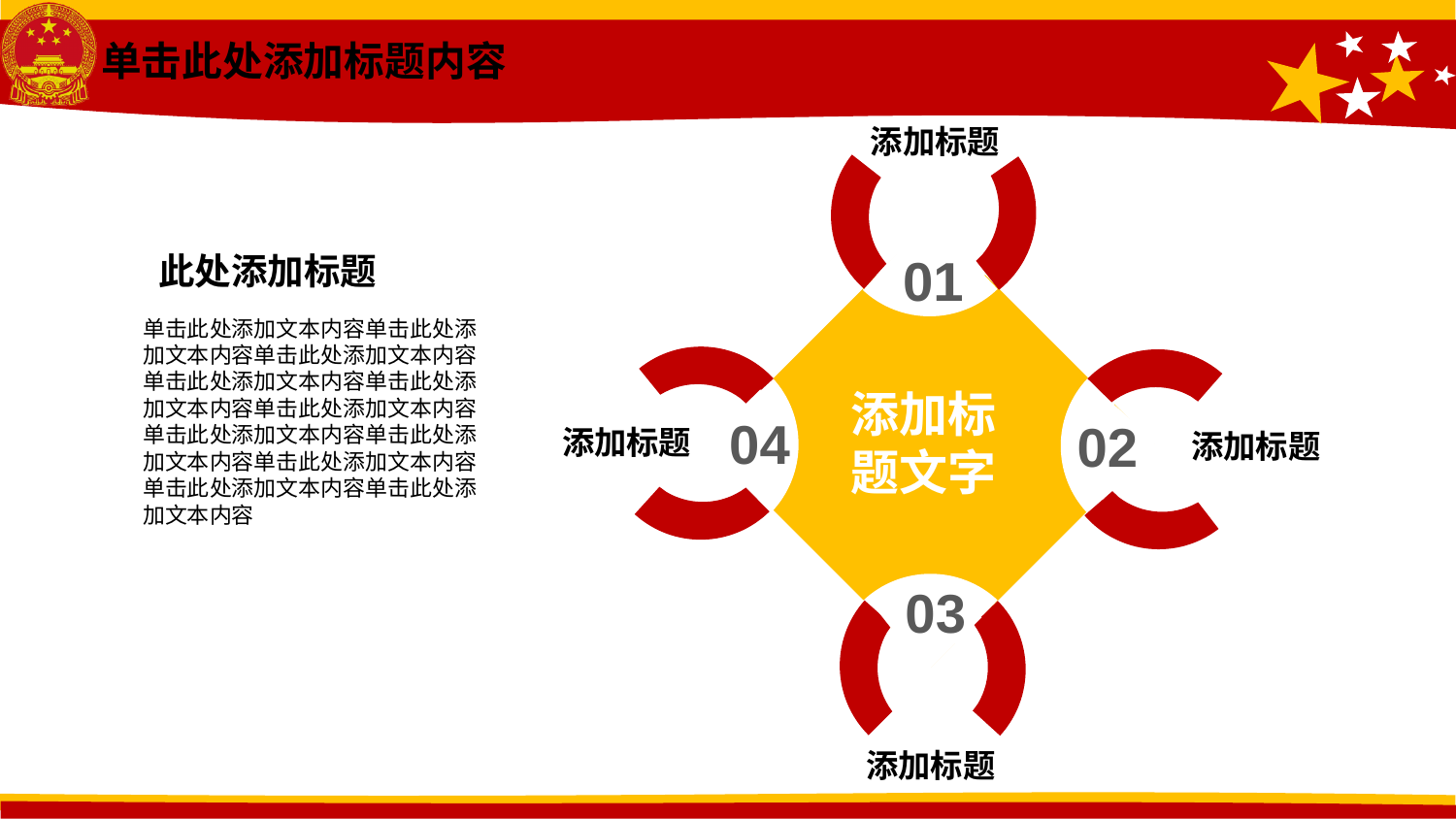

单击此处添加标题内容
添加标题

添加标题文字

01
 此处添加标题
单击此处添加文本内容单击此处添加文本内容单击此处添加文本内容单击此处添加文本内容单击此处添加文本内容单击此处添加文本内容单击此处添加文本内容单击此处添加文本内容单击此处添加文本内容单击此处添加文本内容单击此处添加文本内容
04
02
添加标题
添加标题
03
添加标题